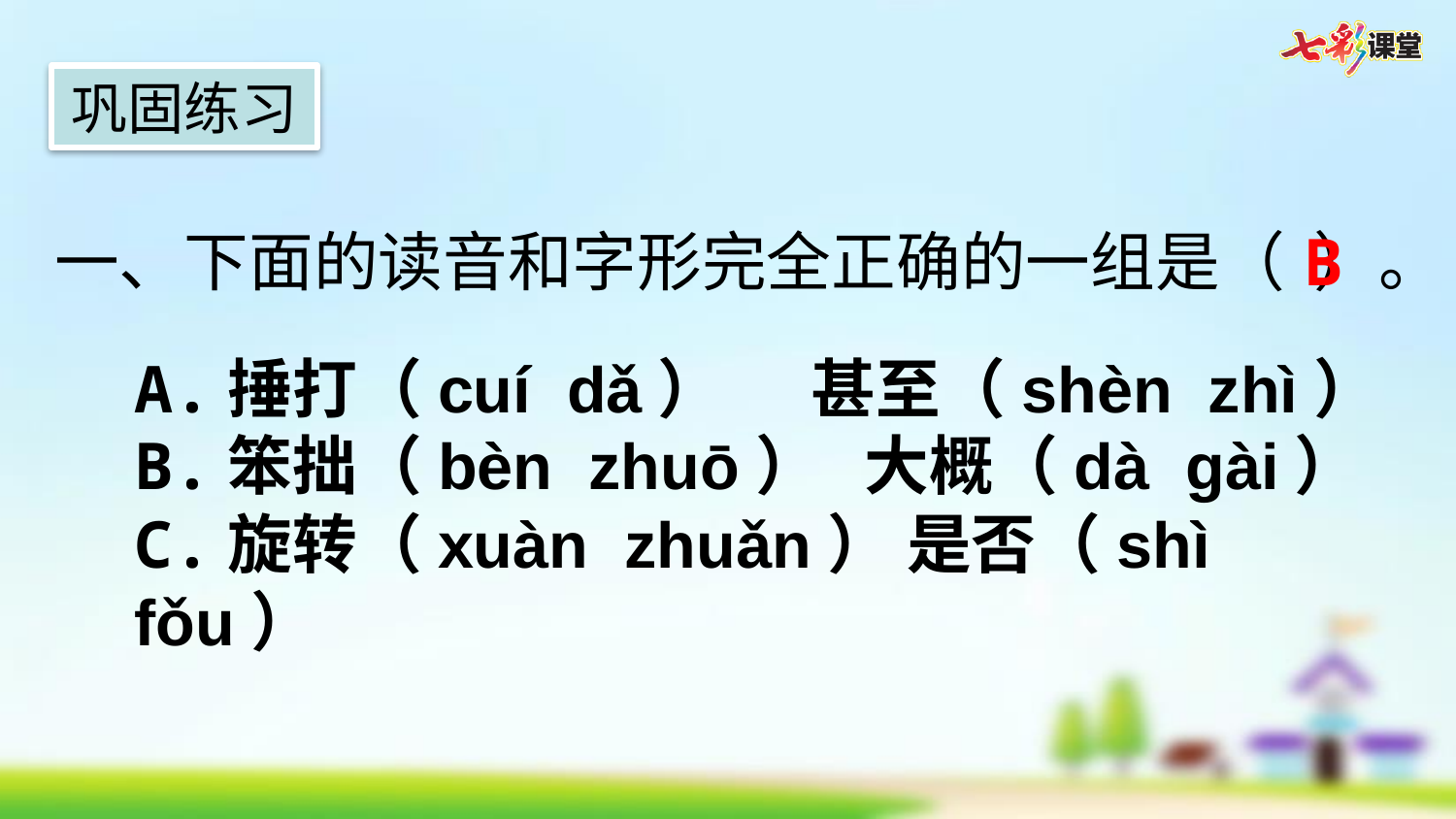

巩固练习
一、下面的读音和字形完全正确的一组是（  ）。
B
A.捶打（cuí  dǎ）      甚至（shèn  zhì）
B.笨拙（bèn  zhuō）   大概（dà  ɡài）
C.旋转（xuàn  zhuǎn） 是否（shì  fǒu）